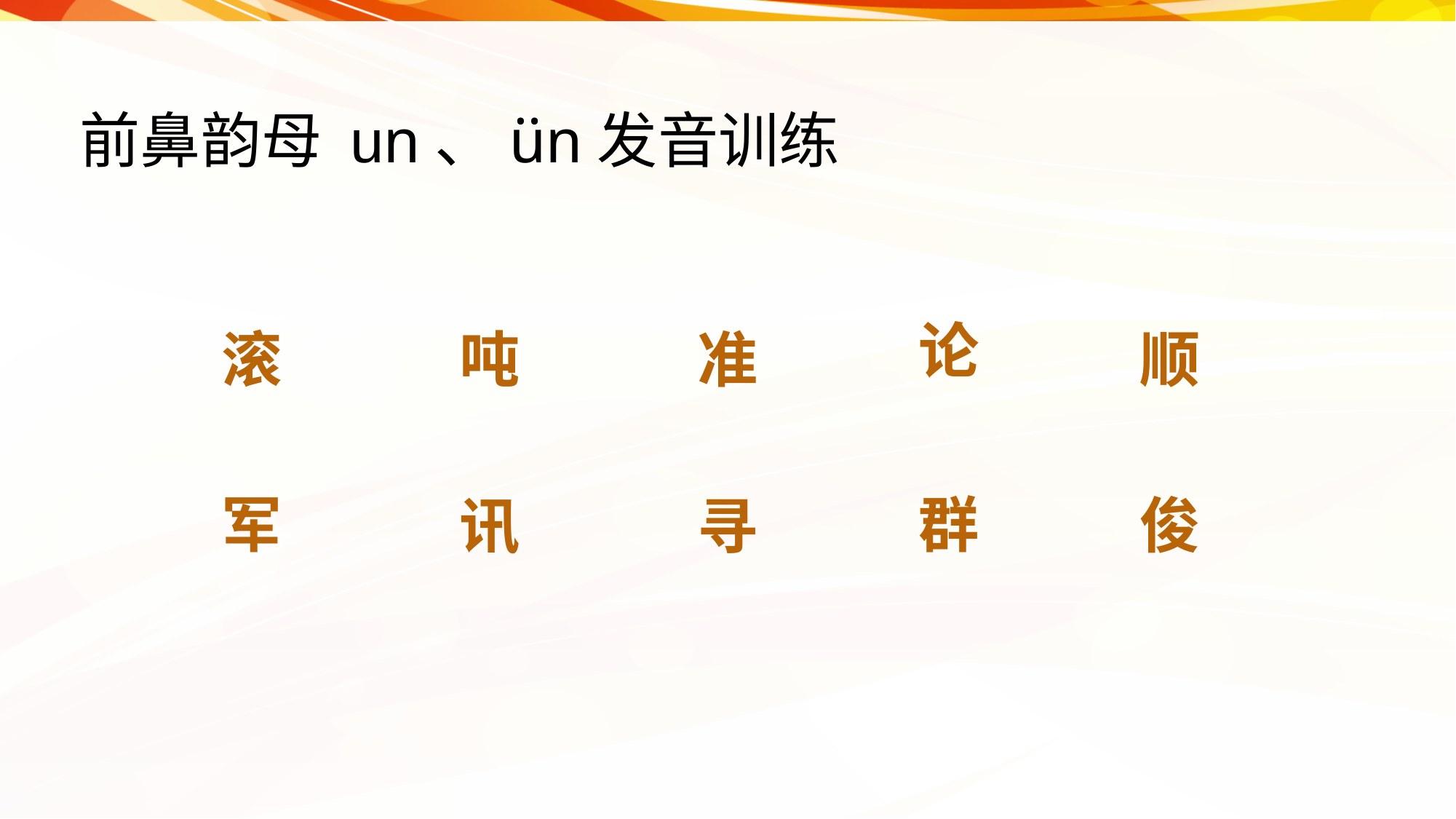

# 前鼻韵母 un、ün发音训练
论
滚
吨
准
顺
军
群
俊
讯
寻